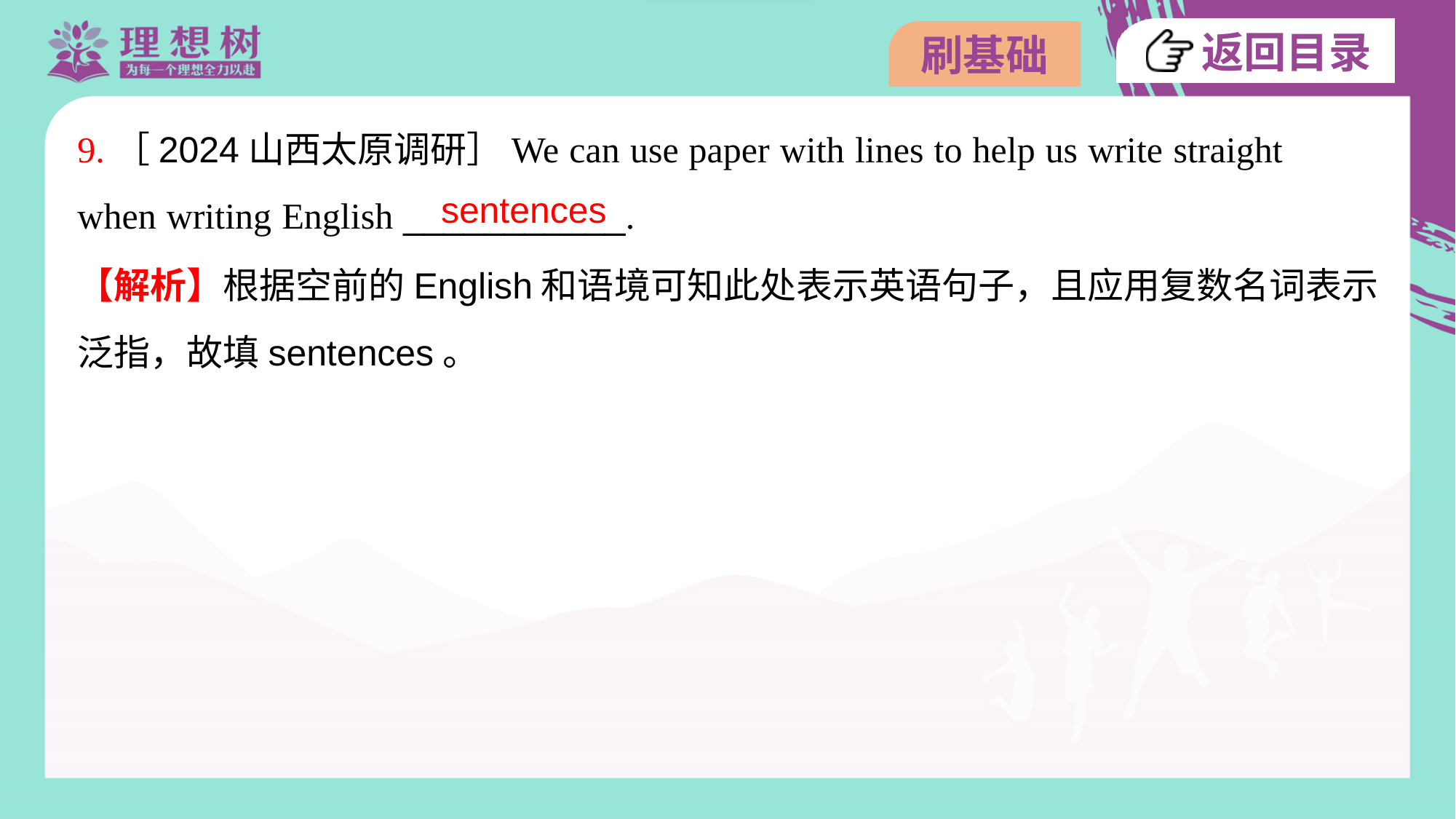

9.［2024山西太原调研］We can use paper with lines to help us write straight
when writing English ___________.
sentences
【解析】根据空前的English和语境可知此处表示英语句子，且应用复数名词表示
泛指，故填sentences。